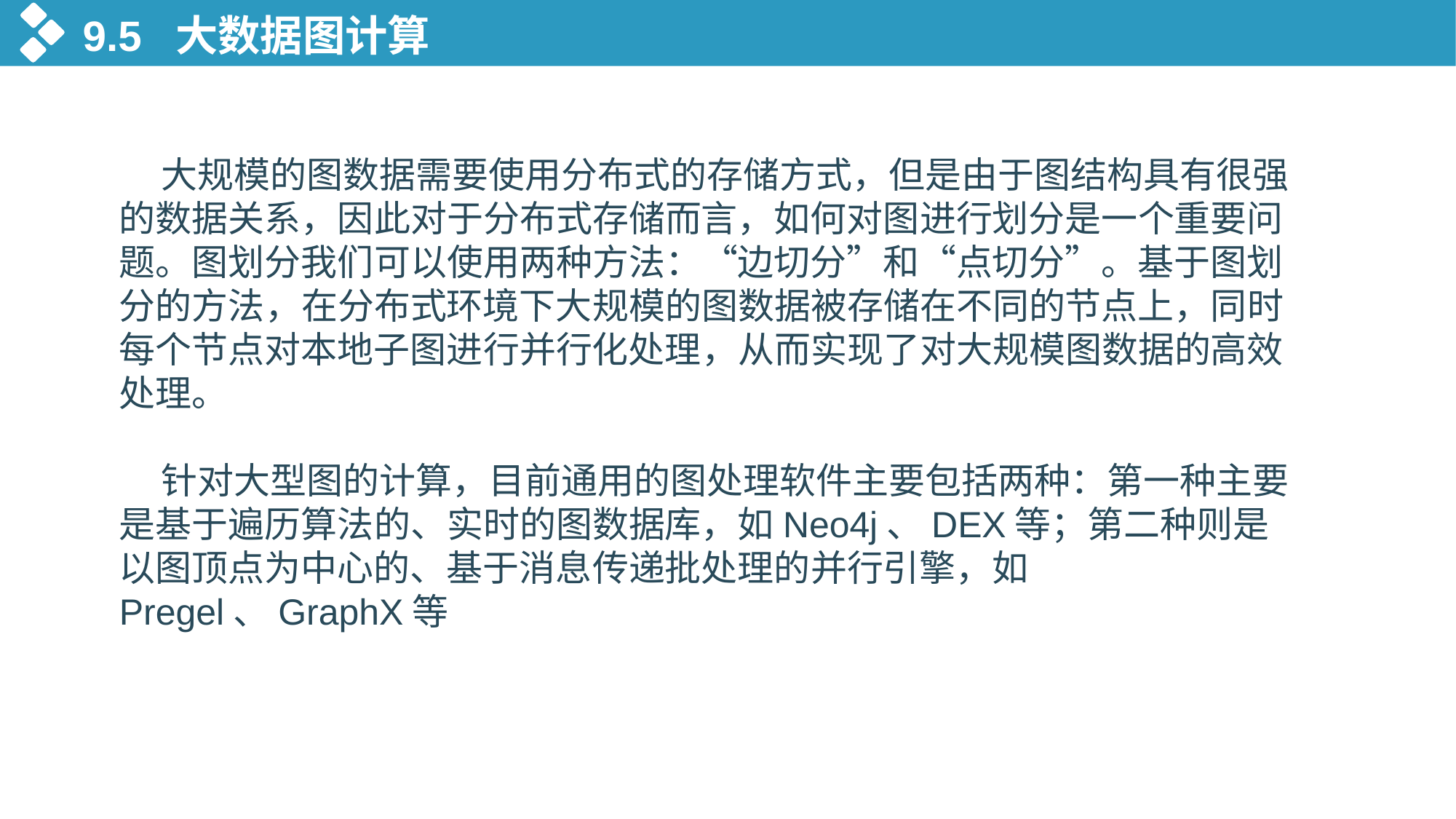

9.5  大数据图计算

    大规模的图数据需要使用分布式的存储方式，但是由于图结构具有很强的数据关系，因此对于分布式存储而言，如何对图进行划分是一个重要问题。图划分我们可以使用两种方法：“边切分”和“点切分”。基于图划分的方法，在分布式环境下大规模的图数据被存储在不同的节点上，同时每个节点对本地子图进行并行化处理，从而实现了对大规模图数据的高效处理。

    针对大型图的计算，目前通用的图处理软件主要包括两种：第一种主要是基于遍历算法的、实时的图数据库，如Neo4j、DEX等；第二种则是以图顶点为中心的、基于消息传递批处理的并行引擎，如Pregel、GraphX等